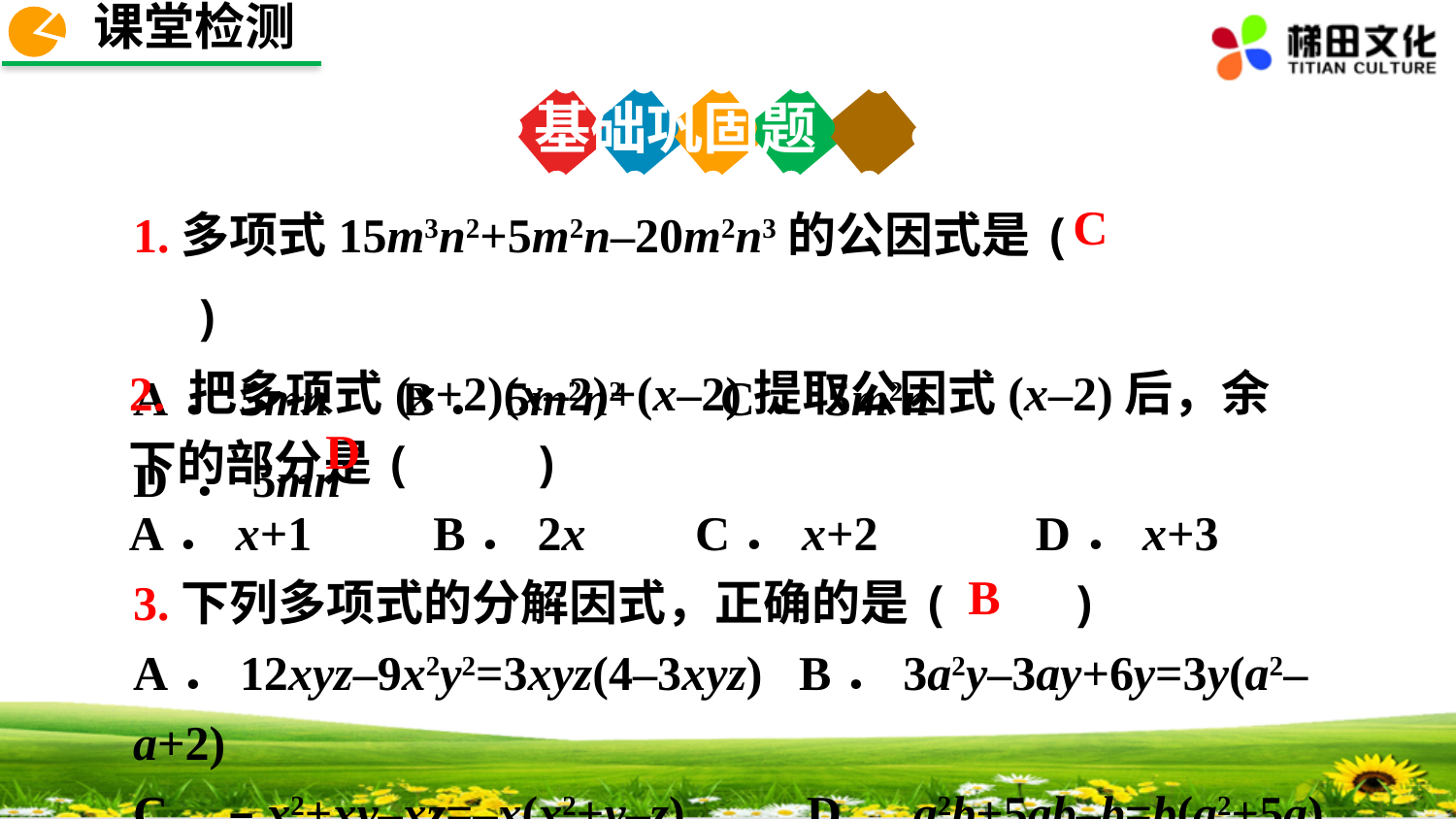

课堂检测

基础巩固题

1.多项式15m3n2+5m2n–20m2n3的公因式是(　　)
A．5mn      B．5m2n2        C．5m2n          D ．5mn2
 C
2. 把多项式(x+2)(x–2)+(x–2)提取公因式(x–2)后，余下的部分是(　　)
A．x+1          B．2x         C．x+2             D．x+3
 D
3.下列多项式的分解因式，正确的是(　　)
A．12xyz–9x2y2=3xyz(4–3xyz)   B．3a2y–3ay+6y=3y(a2–a+2)
C．–x2+xy–xz=–x(x2+y–z)          D．a2b+5ab–b=b(a2+5a)
 B